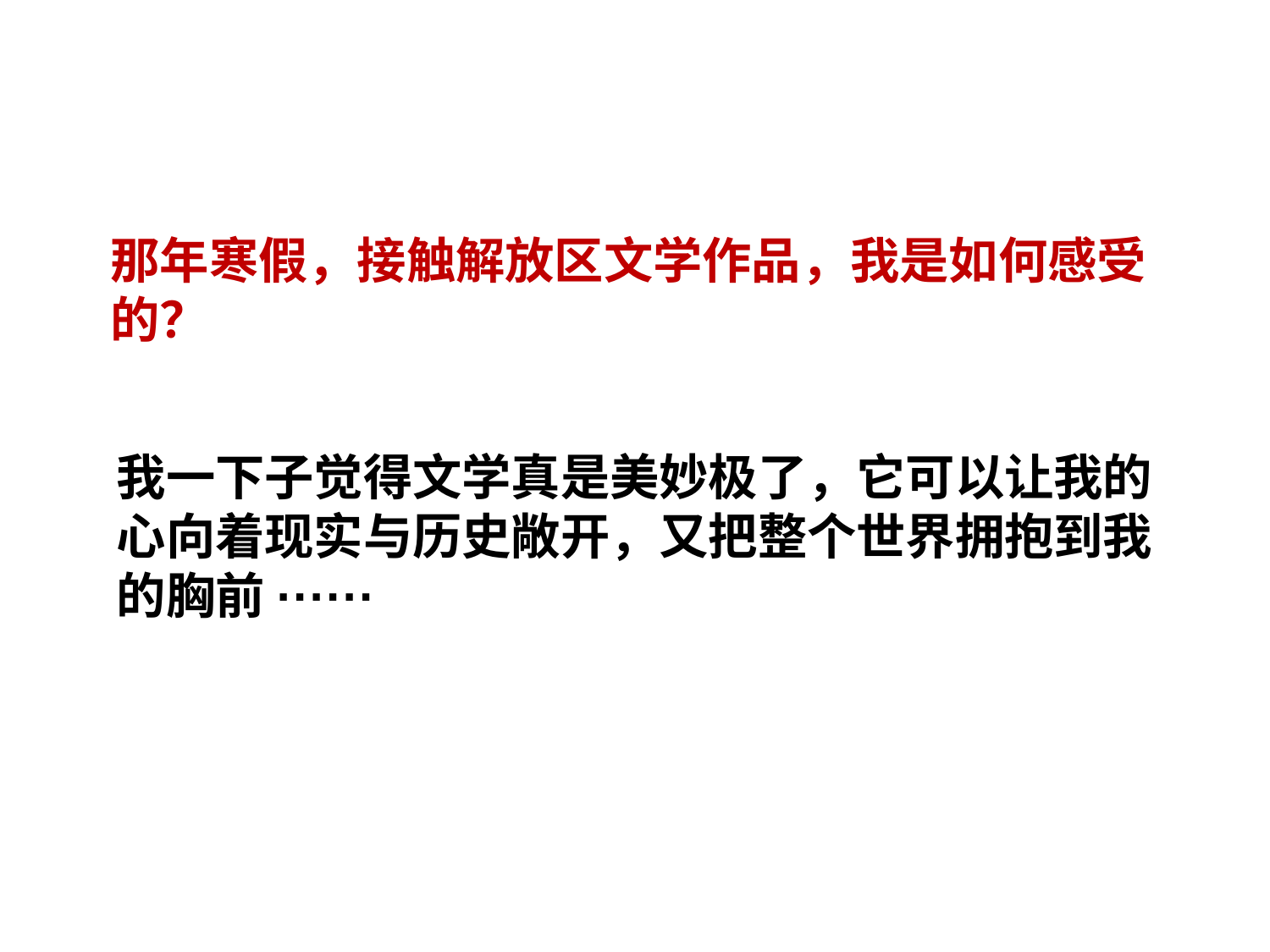

那年寒假，接触解放区文学作品，我是如何感受的？
我一下子觉得文学真是美妙极了，它可以让我的心向着现实与历史敞开，又把整个世界拥抱到我的胸前······